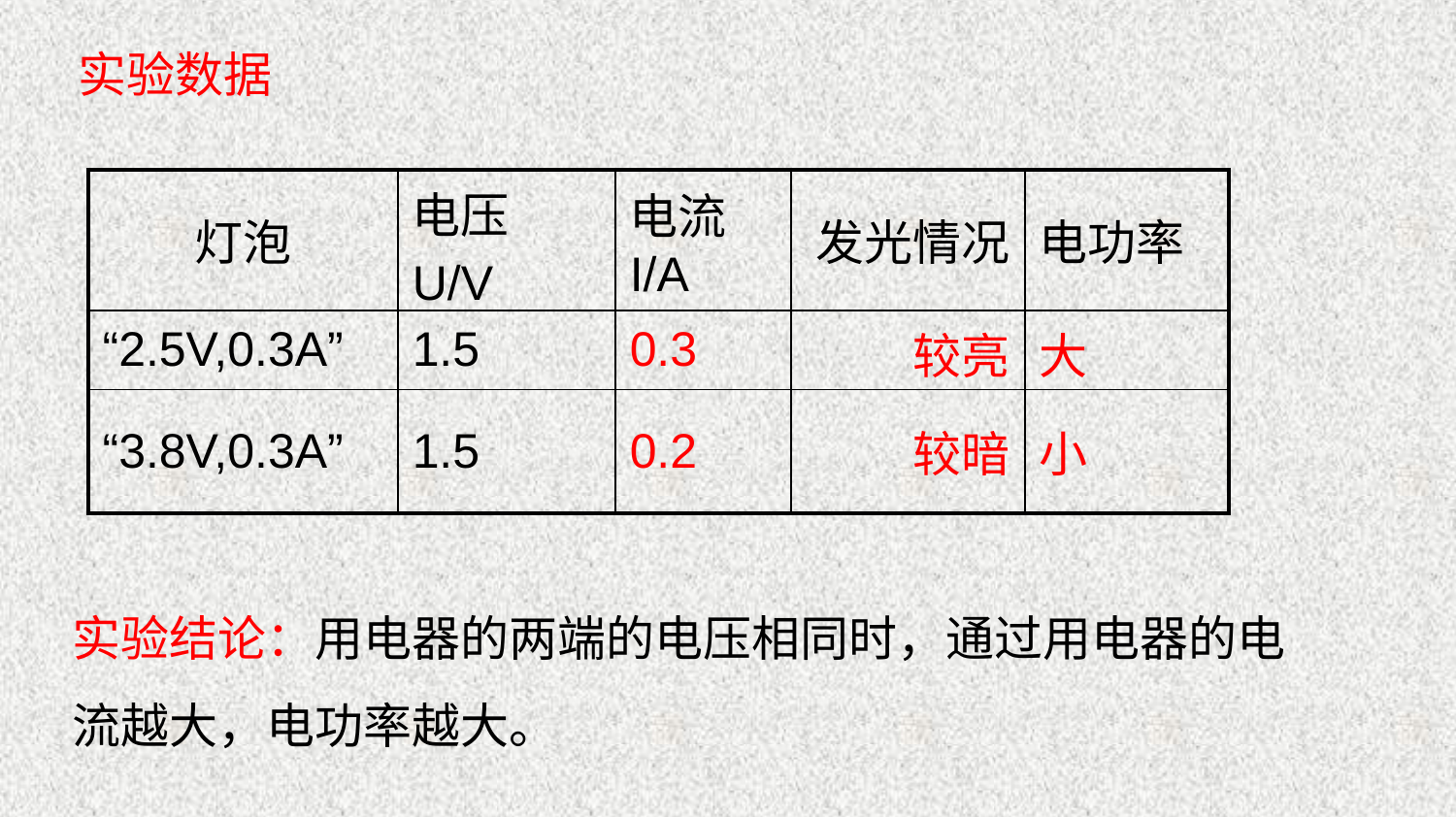

实验数据
| 灯泡 | 电压 U/V | 电流I/A | 发光情况 | 电功率 |
| --- | --- | --- | --- | --- |
| “2.5V,0.3A” | 1.5 | 0.3 | 较亮 | 大 |
| “3.8V,0.3A” | 1.5 | 0.2 | 较暗 | 小 |
实验结论：用电器的两端的电压相同时，通过用电器的电流越大，电功率越大。